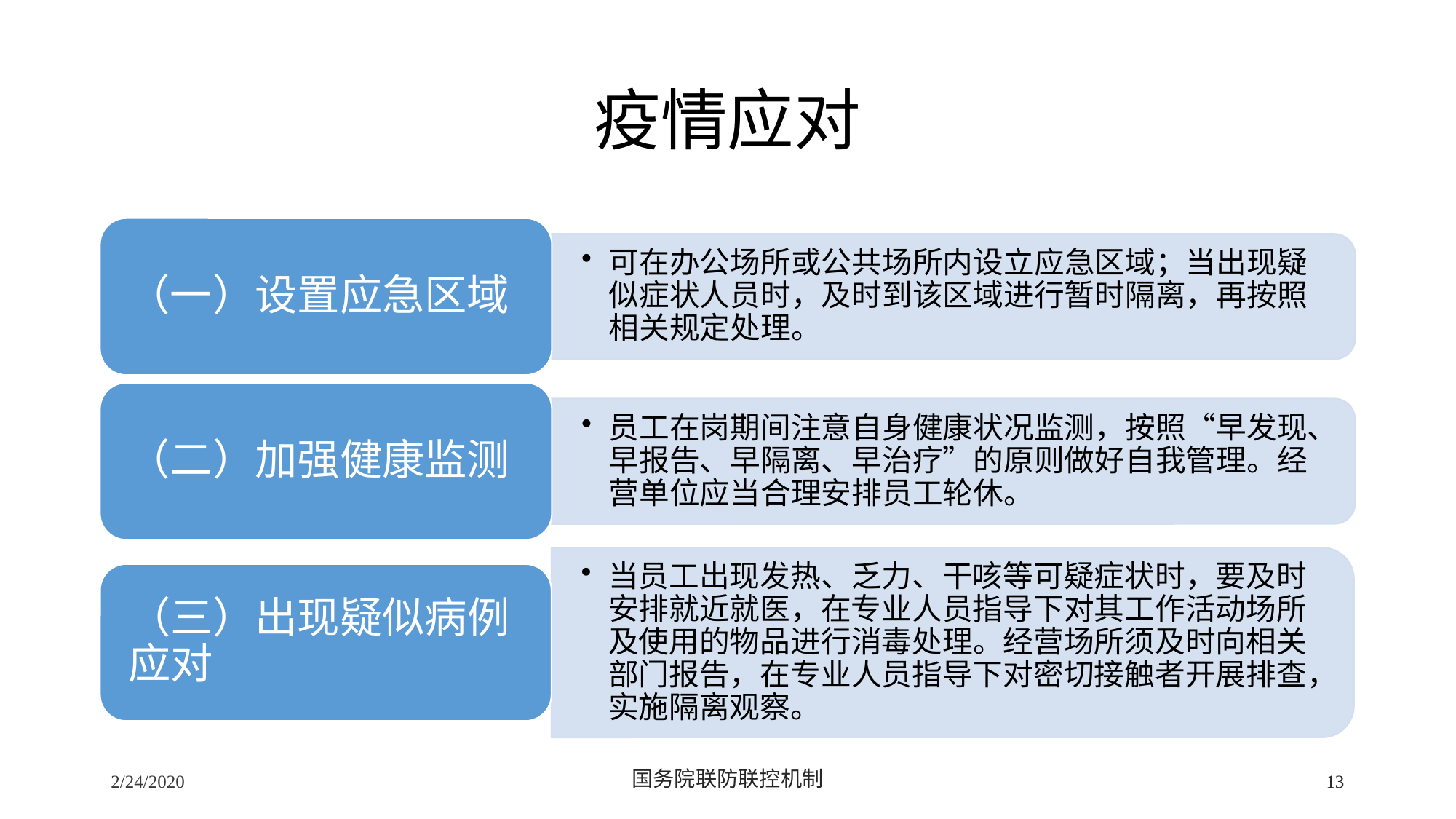

# 疫情应对
可在办公场所或公共场所内设立应急区域；当出现疑似症状人员时，及时到该区域进行暂时隔离，再按照相关规定处理。
（一）设置应急区域
员工在岗期间注意自身健康状况监测，按照“早发现、早报告、早隔离、早治疗”的原则做好自我管理。经营单位应当合理安排员工轮休。
（二）加强健康监测
当员工出现发热、乏力、干咳等可疑症状时，要及时安排就近就医，在专业人员指导下对其工作活动场所及使用的物品进行消毒处理。经营场所须及时向相关部门报告，在专业人员指导下对密切接触者开展排查，实施隔离观察。
（三）出现疑似病例应对

2/24/2020
国务院联防联控机制
13